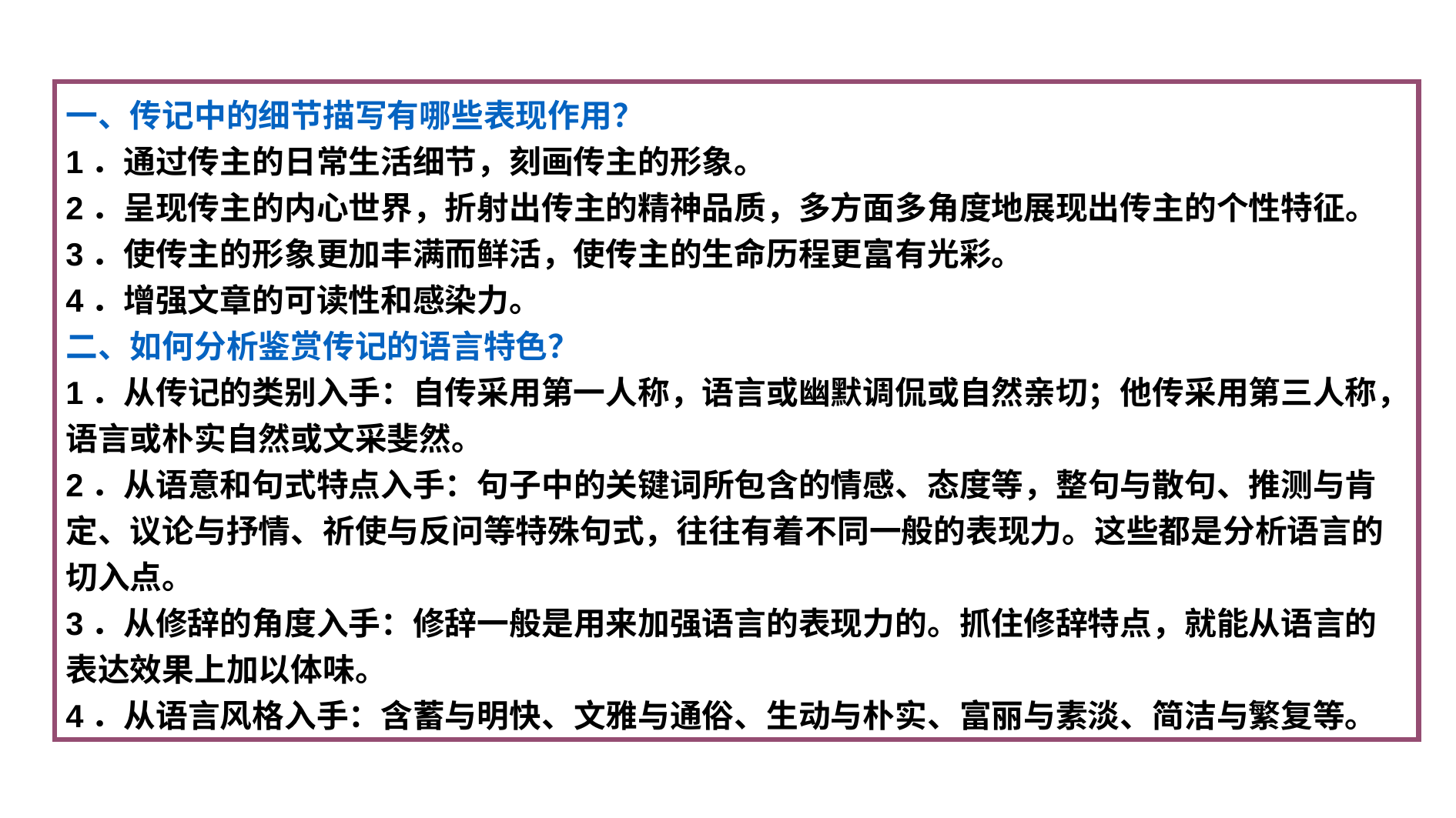

一、传记中的细节描写有哪些表现作用？
1．通过传主的日常生活细节，刻画传主的形象。
2．呈现传主的内心世界，折射出传主的精神品质，多方面多角度地展现出传主的个性特征。
3．使传主的形象更加丰满而鲜活，使传主的生命历程更富有光彩。
4．增强文章的可读性和感染力。
二、如何分析鉴赏传记的语言特色？
1．从传记的类别入手：自传采用第一人称，语言或幽默调侃或自然亲切；他传采用第三人称，语言或朴实自然或文采斐然。
2．从语意和句式特点入手：句子中的关键词所包含的情感、态度等，整句与散句、推测与肯定、议论与抒情、祈使与反问等特殊句式，往往有着不同一般的表现力。这些都是分析语言的切入点。
3．从修辞的角度入手：修辞一般是用来加强语言的表现力的。抓住修辞特点，就能从语言的表达效果上加以体味。
4．从语言风格入手：含蓄与明快、文雅与通俗、生动与朴实、富丽与素淡、简洁与繁复等。